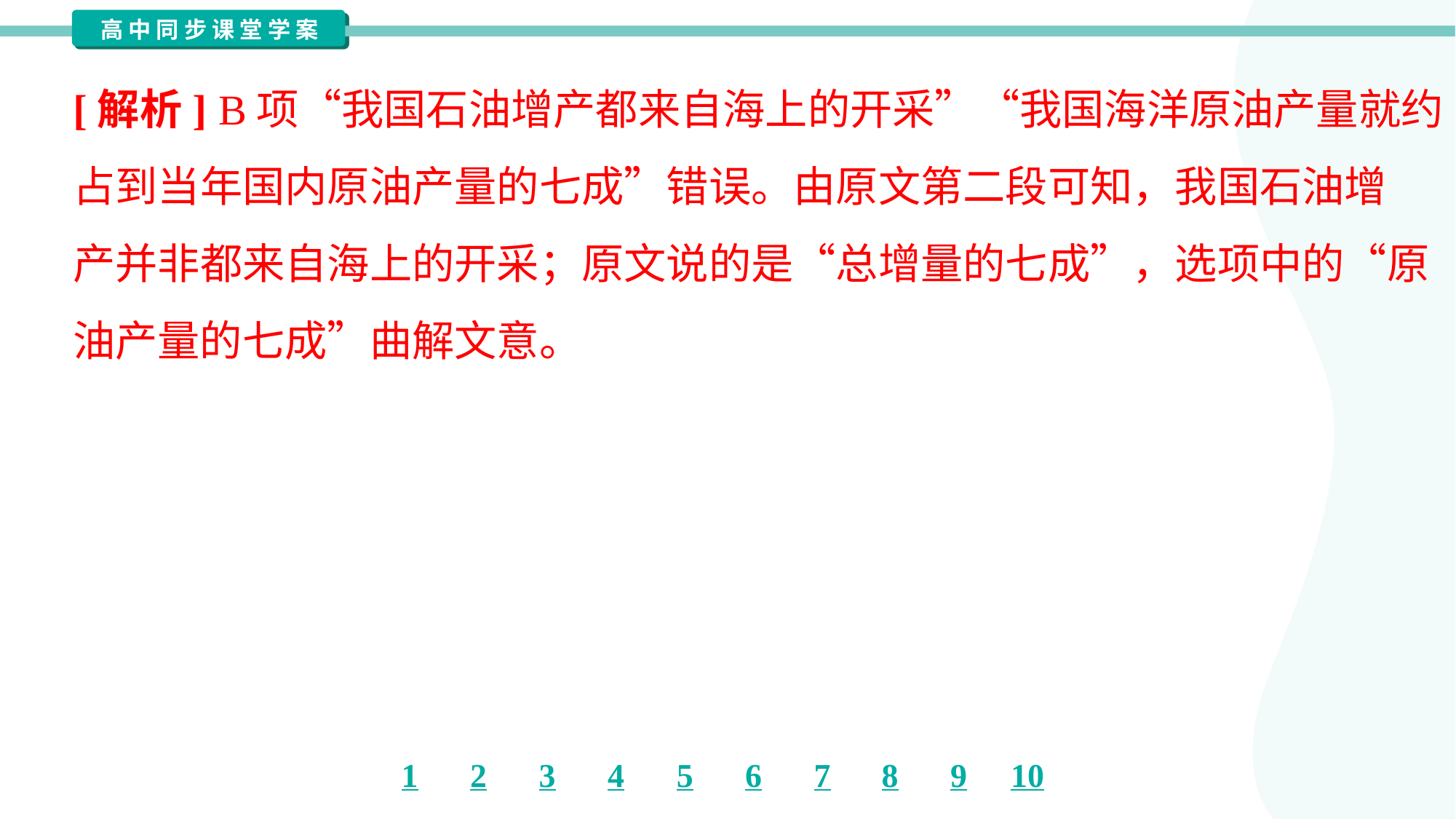

[解析] B项“我国石油增产都来自海上的开采”“我国海洋原油产量就约
占到当年国内原油产量的七成”错误。由原文第二段可知，我国石油增
产并非都来自海上的开采；原文说的是“总增量的七成”，选项中的“原
油产量的七成”曲解文意。